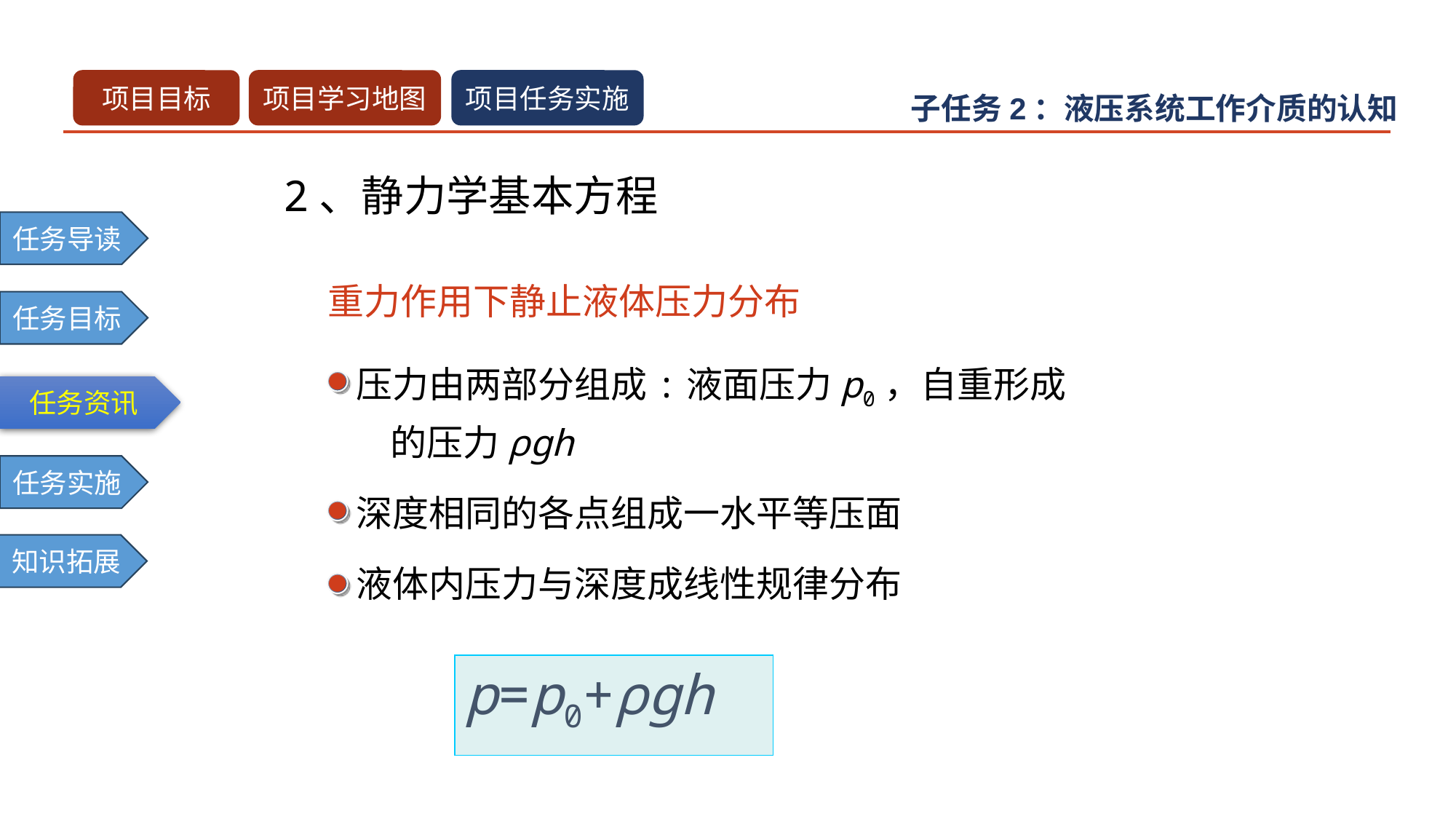

2、静力学基本方程
重力作用下静止液体压力分布
二.需做功能检查和
需进行调整的项目
压力由两部分组成:液面压力p0，自重形成的压力ρgh
深度相同的各点组成一水平等压面
液体内压力与深度成线性规律分布

p=p0+ρgh